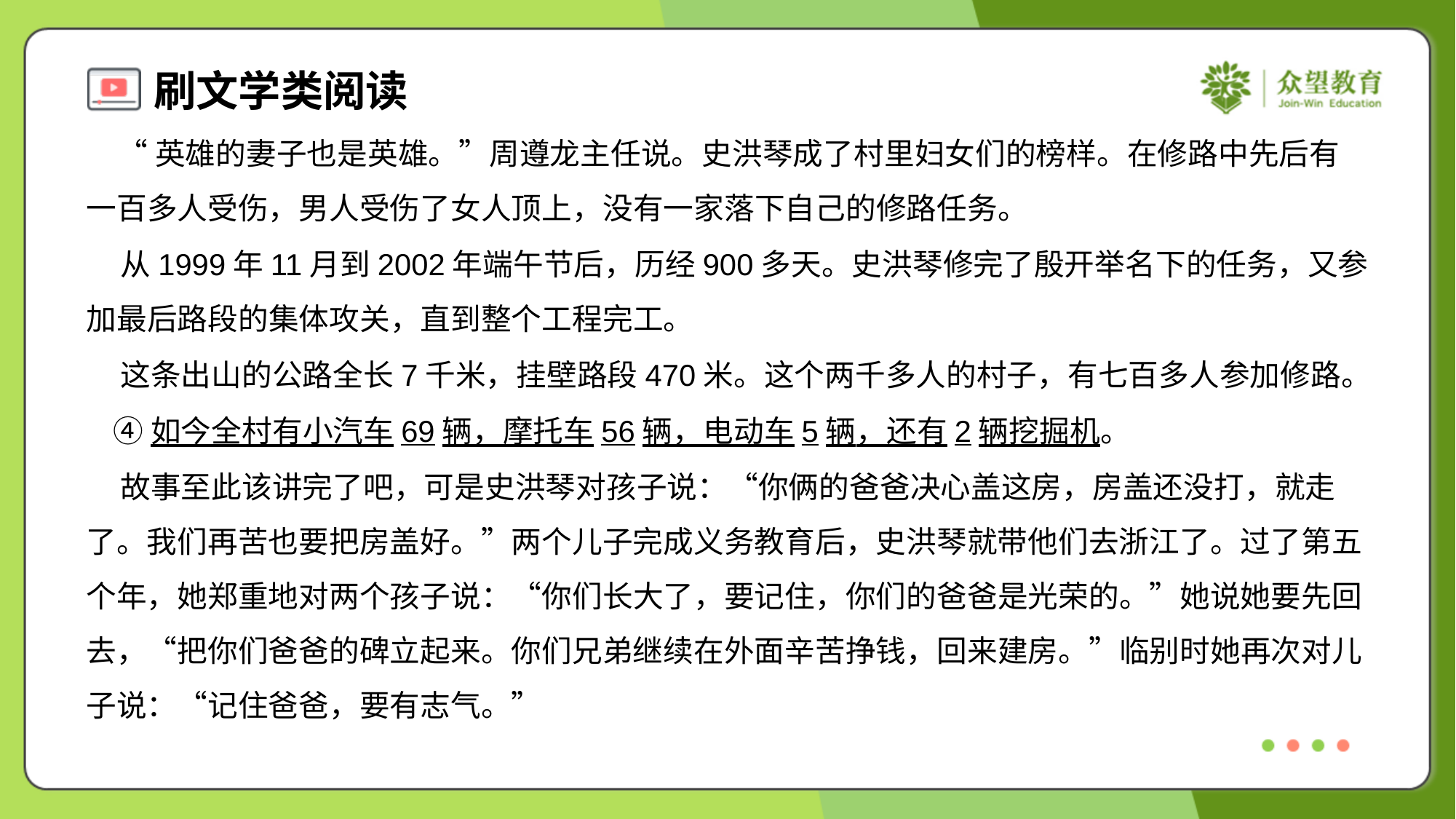

“英雄的妻子也是英雄。”周遵龙主任说。史洪琴成了村里妇女们的榜样。在修路中先后有
一百多人受伤，男人受伤了女人顶上，没有一家落下自己的修路任务。
    从1999年11月到2002年端午节后，历经900多天。史洪琴修完了殷开举名下的任务，又参
加最后路段的集体攻关，直到整个工程完工。
    这条出山的公路全长7千米，挂壁路段470米。这个两千多人的村子，有七百多人参加修路。
    ④如今全村有小汽车69辆，摩托车56辆，电动车5辆，还有2辆挖掘机。
    故事至此该讲完了吧，可是史洪琴对孩子说：“你俩的爸爸决心盖这房，房盖还没打，就走
了。我们再苦也要把房盖好。”两个儿子完成义务教育后，史洪琴就带他们去浙江了。过了第五
个年，她郑重地对两个孩子说：“你们长大了，要记住，你们的爸爸是光荣的。”她说她要先回
去，“把你们爸爸的碑立起来。你们兄弟继续在外面辛苦挣钱，回来建房。”临别时她再次对儿
子说：“记住爸爸，要有志气。”